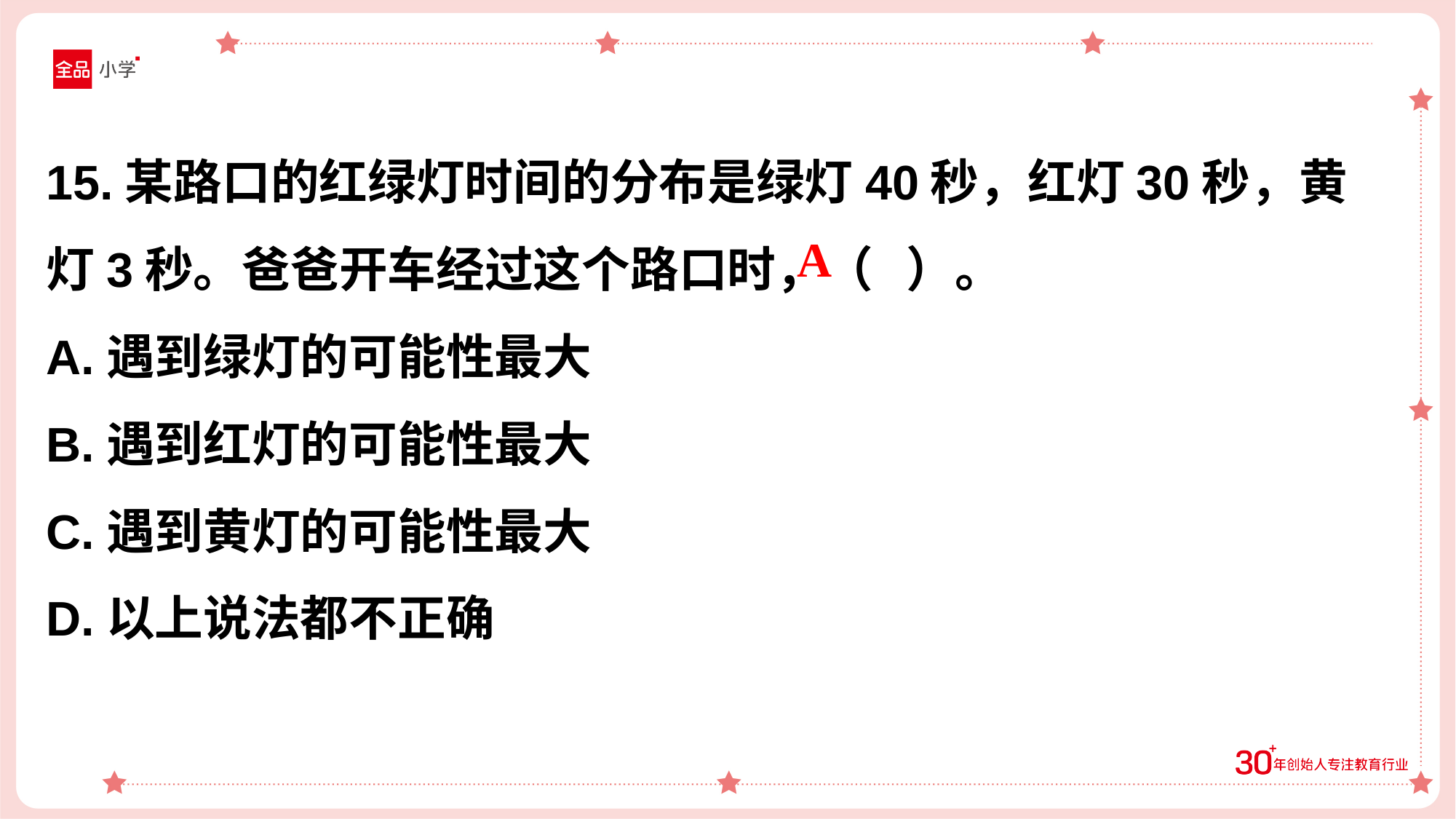

15.某路口的红绿灯时间的分布是绿灯40秒，红灯30秒，黄灯3秒。爸爸开车经过这个路口时，（   ）。
A.遇到绿灯的可能性最大
B.遇到红灯的可能性最大
C.遇到黄灯的可能性最大
D.以上说法都不正确
A